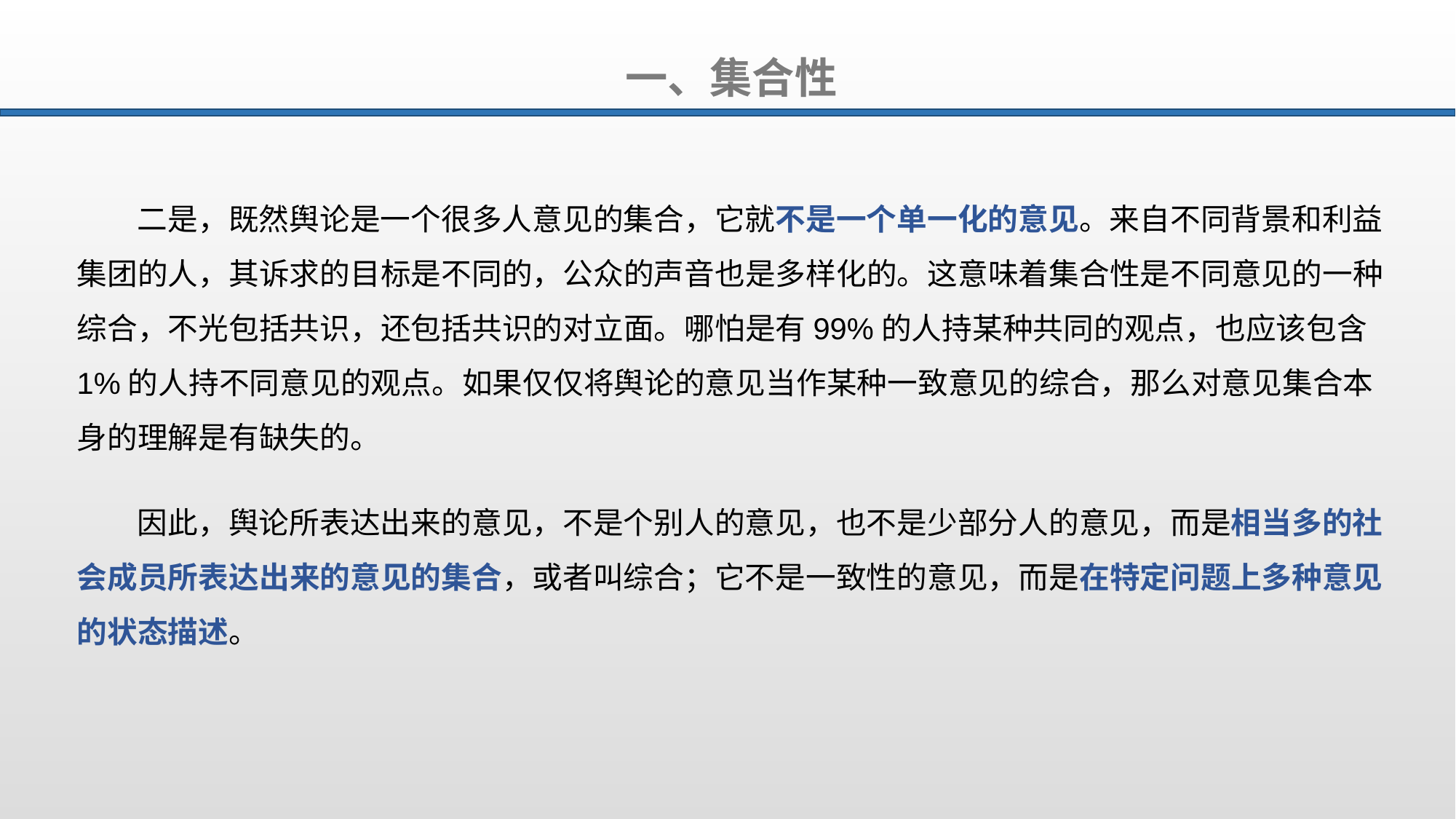

一、集合性

二是，既然舆论是一个很多人意见的集合，它就不是一个单一化的意见。来自不同背景和利益集团的人，其诉求的目标是不同的，公众的声音也是多样化的。这意味着集合性是不同意见的一种综合，不光包括共识，还包括共识的对立面。哪怕是有99%的人持某种共同的观点，也应该包含1%的人持不同意见的观点。如果仅仅将舆论的意见当作某种一致意见的综合，那么对意见集合本身的理解是有缺失的。
因此，舆论所表达出来的意见，不是个别人的意见，也不是少部分人的意见，而是相当多的社会成员所表达出来的意见的集合，或者叫综合；它不是一致性的意见，而是在特定问题上多种意见的状态描述。